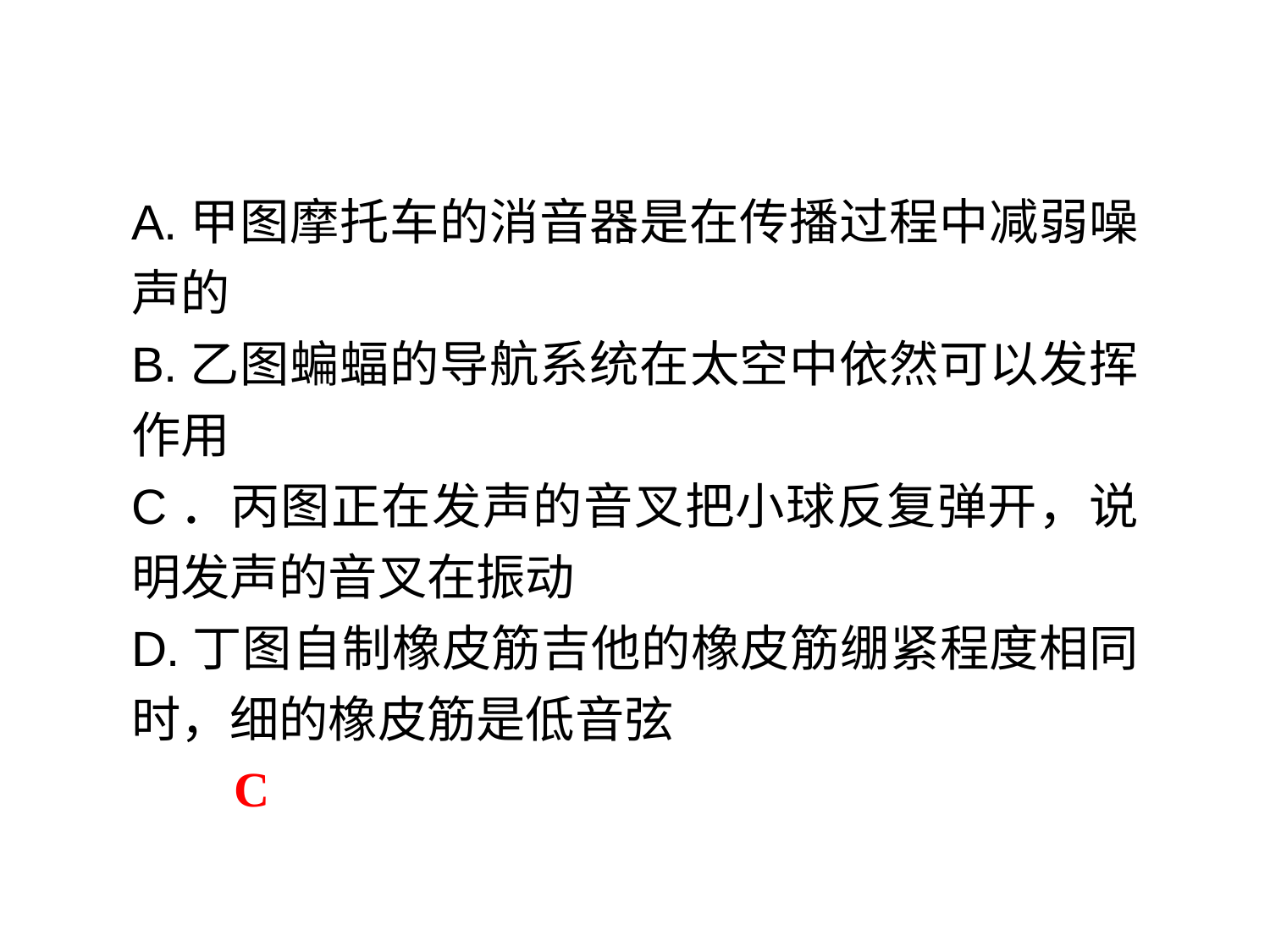

A.甲图摩托车的消音器是在传播过程中减弱噪声的
B.乙图蝙蝠的导航系统在太空中依然可以发挥作用
C．丙图正在发声的音叉把小球反复弹开，说明发声的音叉在振动
D.丁图自制橡皮筋吉他的橡皮筋绷紧程度相同时，细的橡皮筋是低音弦
C